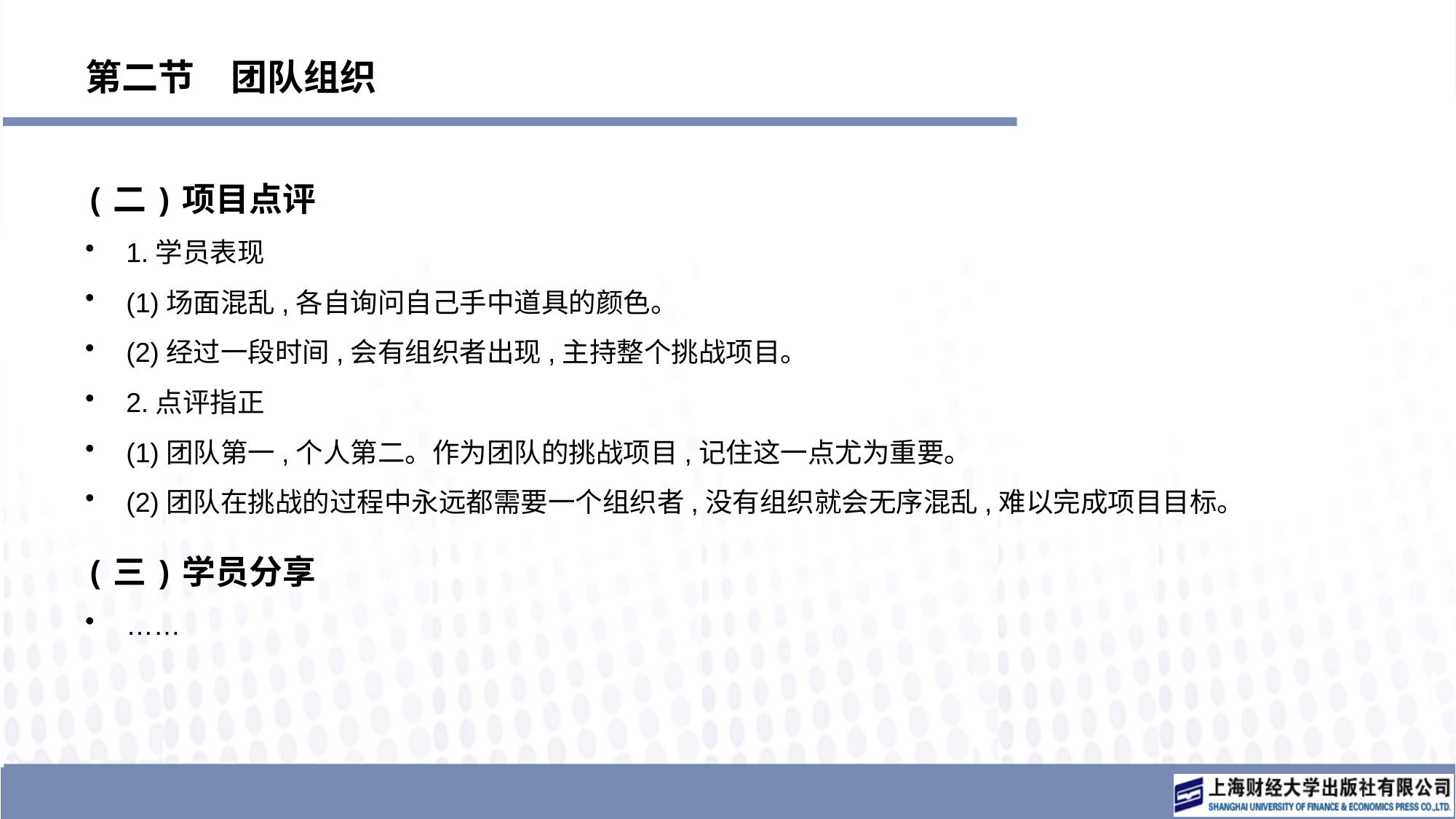

# 第二节　团队组织
(二)项目点评
1.学员表现
(1)场面混乱,各自询问自己手中道具的颜色。
(2)经过一段时间,会有组织者出现,主持整个挑战项目。
2.点评指正
(1)团队第一,个人第二。作为团队的挑战项目,记住这一点尤为重要。
(2)团队在挑战的过程中永远都需要一个组织者,没有组织就会无序混乱,难以完成项目目标。
(三)学员分享
……